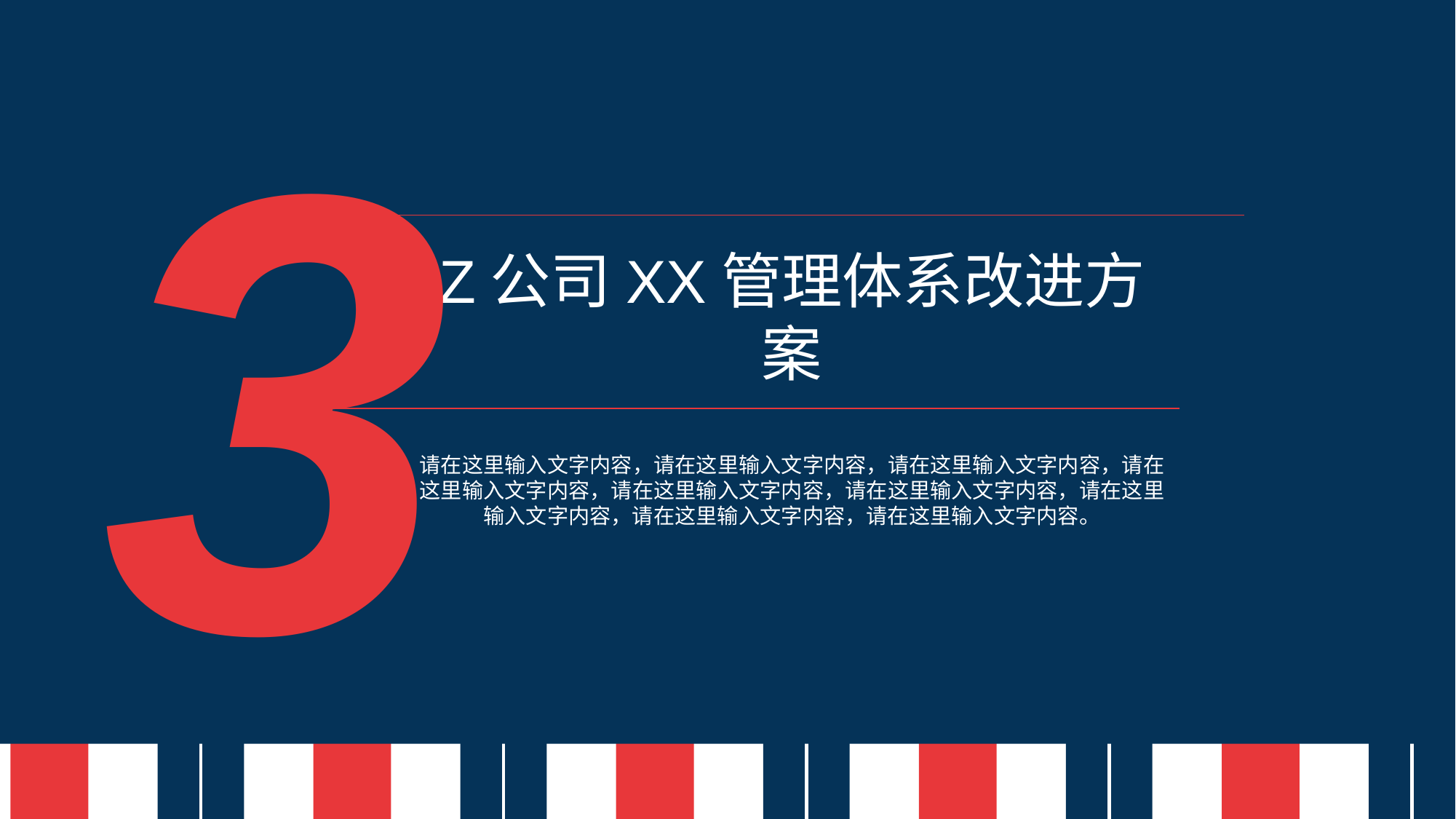

3
Z公司XX管理体系改进方案
请在这里输入文字内容，请在这里输入文字内容，请在这里输入文字内容，请在这里输入文字内容，请在这里输入文字内容，请在这里输入文字内容，请在这里输入文字内容，请在这里输入文字内容，请在这里输入文字内容。